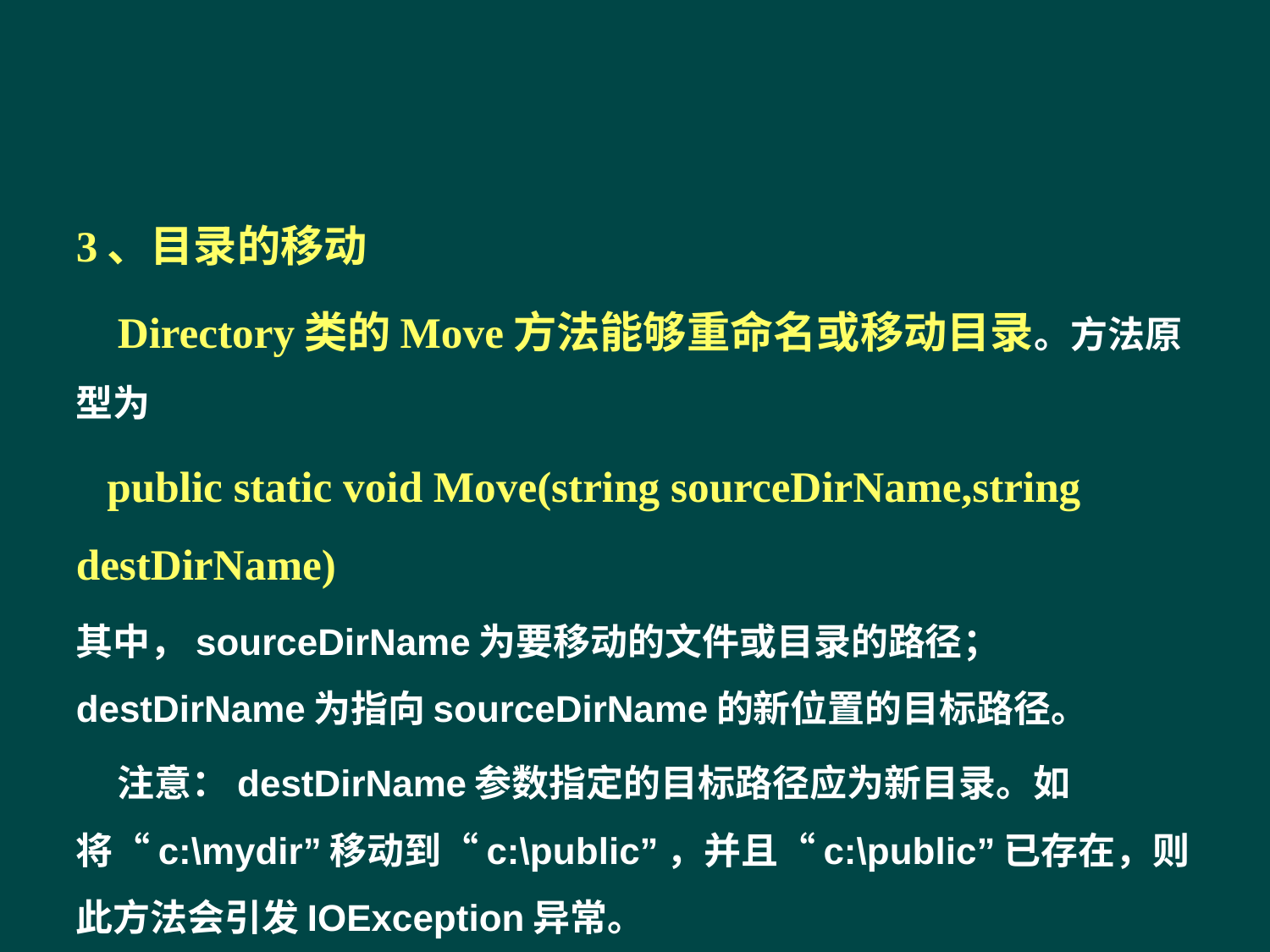

#
3、目录的移动
    Directory类的Move方法能够重命名或移动目录。方法原型为
   public static void Move(string sourceDirName,string destDirName)
其中，sourceDirName为要移动的文件或目录的路径；destDirName为指向sourceDirName的新位置的目标路径。
    注意：destDirName参数指定的目标路径应为新目录。如将“c:\mydir”移动到“c:\public”，并且“c:\public”已存在，则此方法会引发IOException异常。